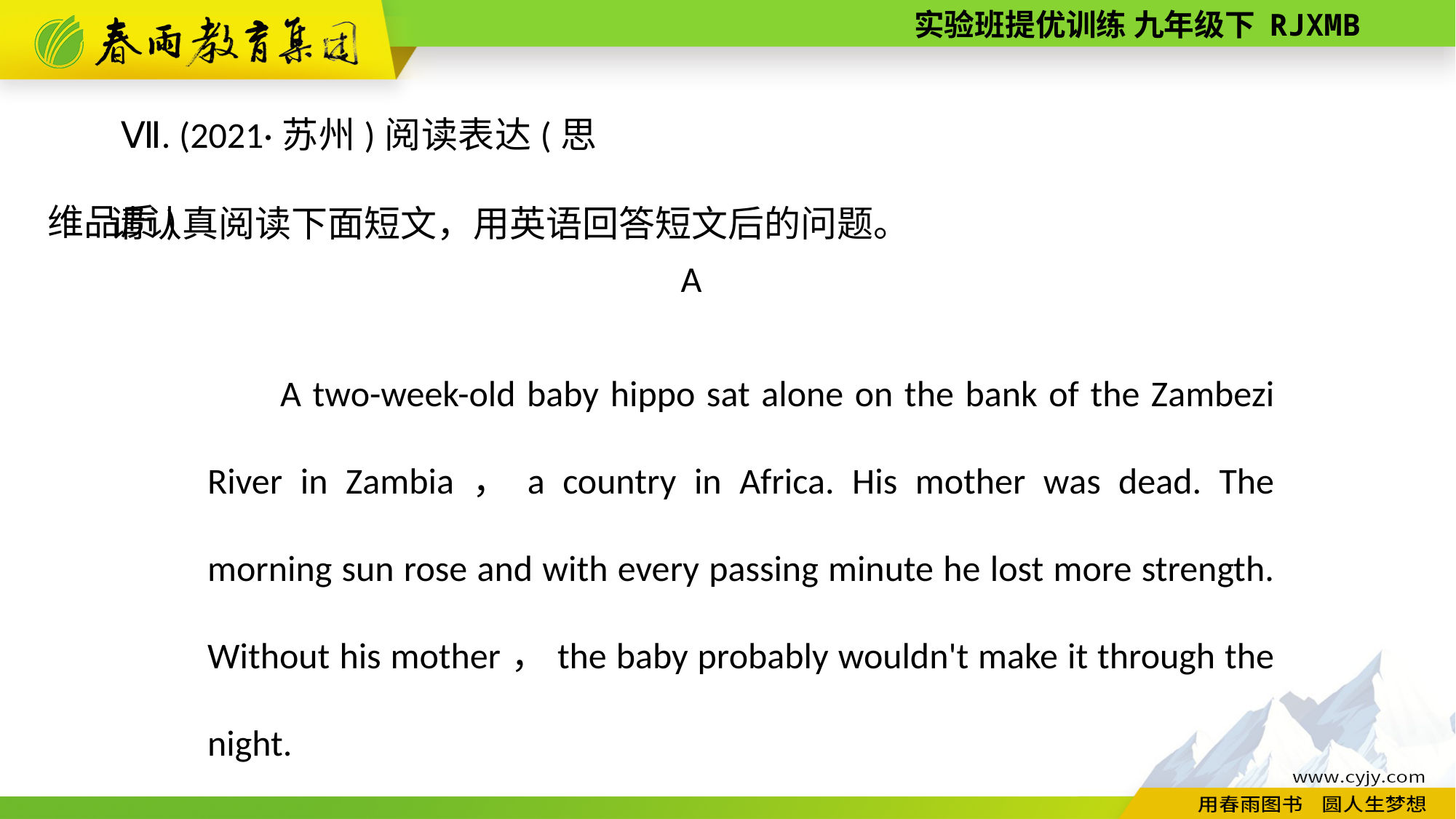

Ⅶ. (2021·苏州)阅读表达(思维品质)
请认真阅读下面短文，用英语回答短文后的问题。
A
A two-­week-old baby hippo sat alone on the bank of the Zambezi River in Zambia，a country in Africa. His mother was dead. The morning sun rose and with every passing minute he lost more strength. Without his mother，the baby probably wouldn't make it through the night.